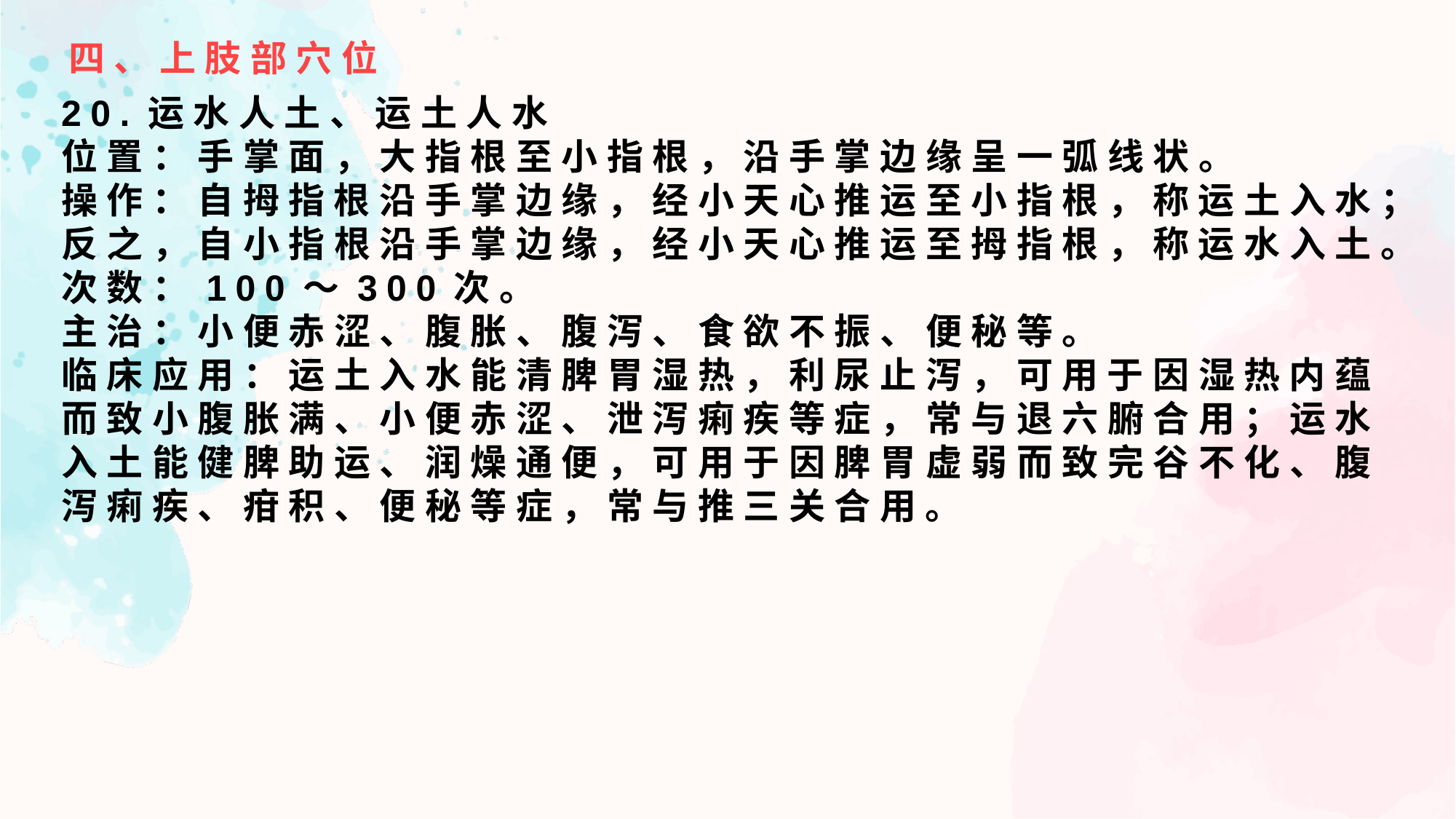

四、上肢部穴位
20.运水人土、运土人水
位置：手掌面，大指根至小指根，沿手掌边缘呈一弧线状。
操作：自拇指根沿手掌边缘，经小天心推运至小指根，称运土入水；反之，自小指根沿手掌边缘，经小天心推运至拇指根，称运水入土。
次数：100～300次。
主治：小便赤涩、腹胀、腹泻、食欲不振、便秘等。
临床应用：运土入水能清脾胃湿热，利尿止泻，可用于因湿热内蕴而致小腹胀满、小便赤涩、泄泻痢疾等症，常与退六腑合用；运水入土能健脾助运、润燥通便，可用于因脾胃虚弱而致完谷不化、腹泻痢疾、疳积、便秘等症，常与推三关合用。